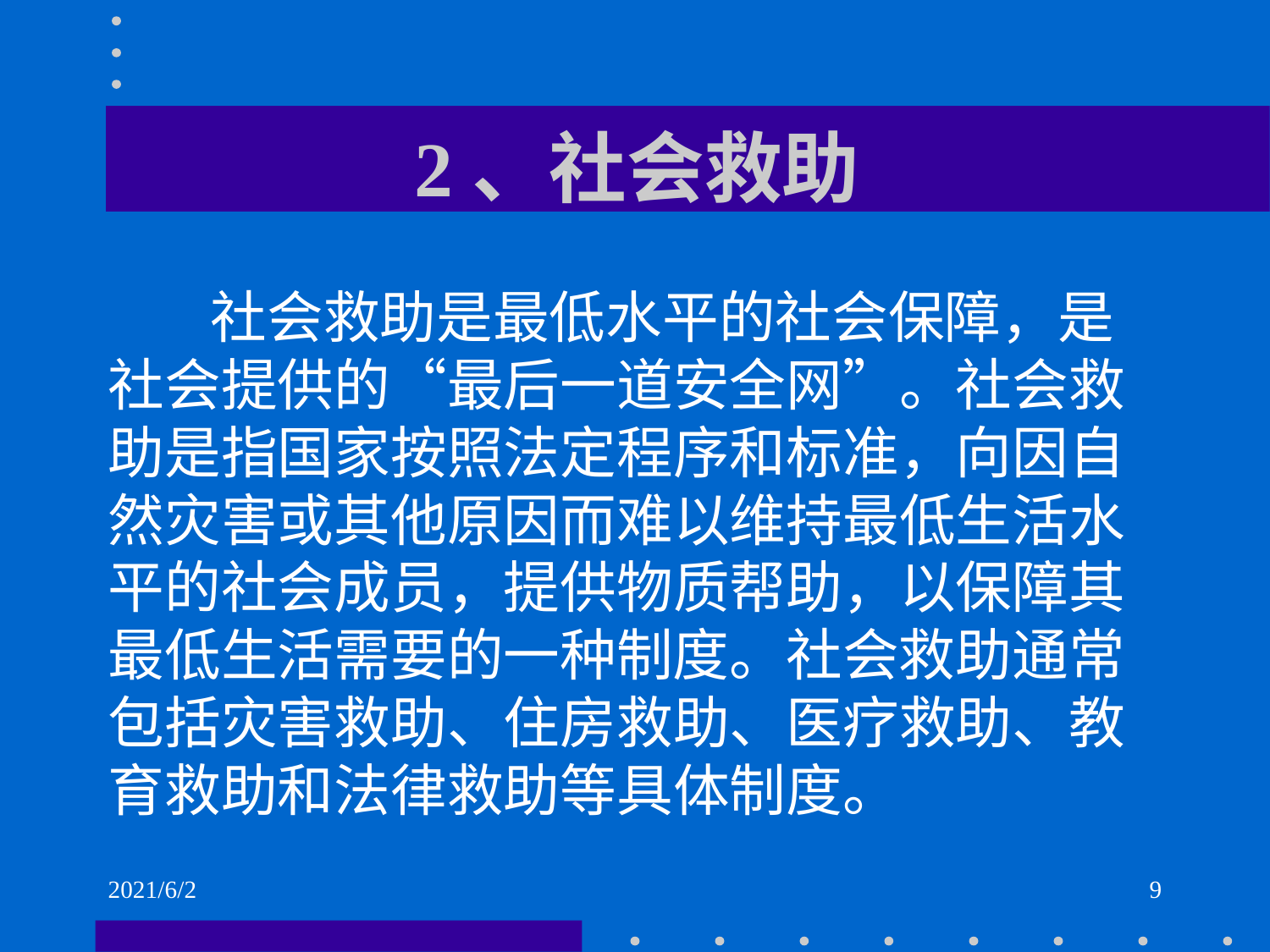

# 2、社会救助
       社会救助是最低水平的社会保障，是社会提供的“最后一道安全网”。社会救助是指国家按照法定程序和标准，向因自然灾害或其他原因而难以维持最低生活水平的社会成员，提供物质帮助，以保障其最低生活需要的一种制度。社会救助通常包括灾害救助、住房救助、医疗救助、教育救助和法律救助等具体制度。

2021/6/2
9